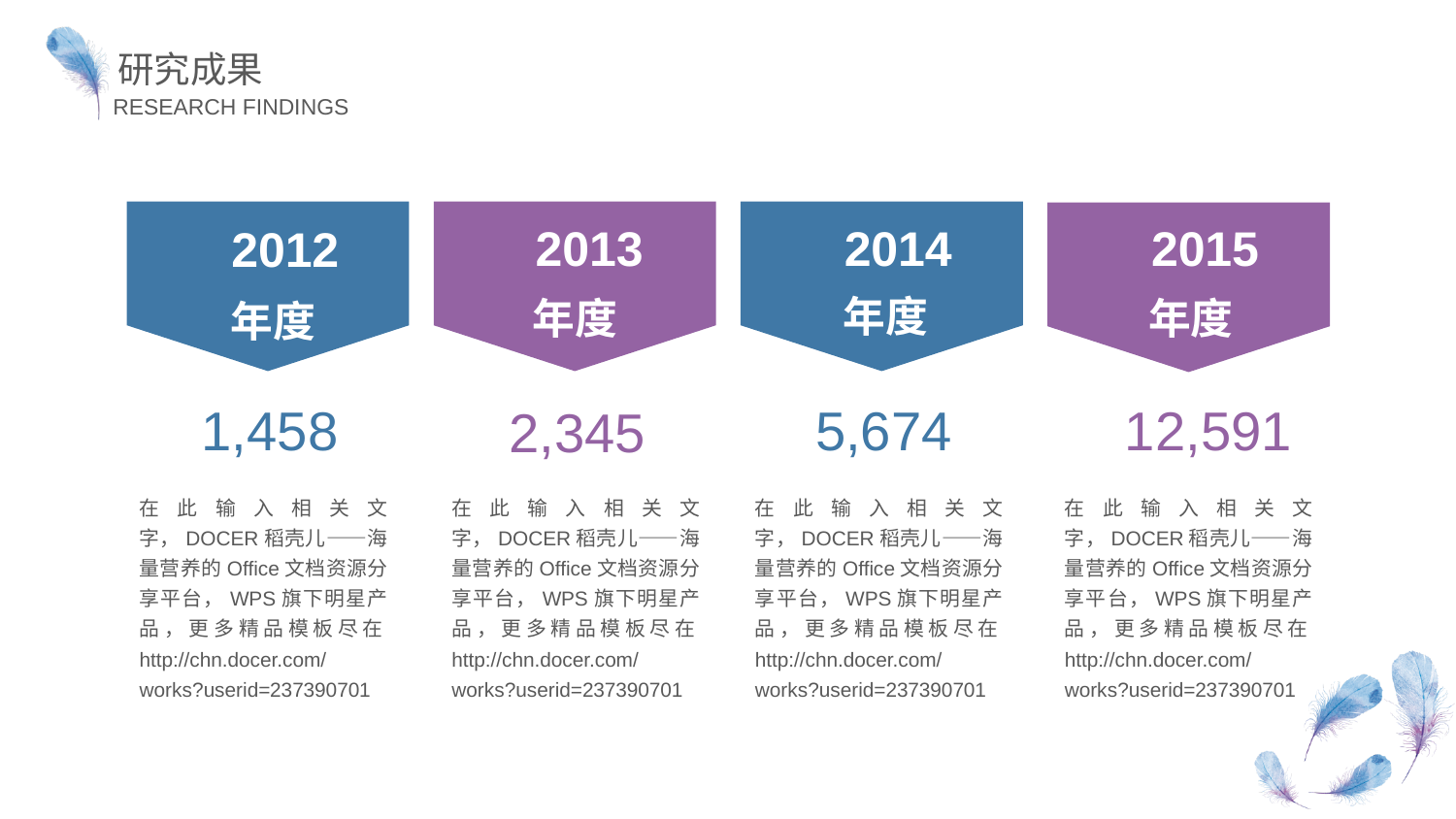

研究成果
RESEARCH FINDINGS

2012

年度

2013
年度

2014
年度

2015
年度
1,458
5,674
12,591
2,345
在此输入相关文字，DOCER稻壳儿——海量营养的Office文档资源分享平台，WPS旗下明星产品，更多精品模板尽在http://chn.docer.com/works?userid=237390701
在此输入相关文字，DOCER稻壳儿——海量营养的Office文档资源分享平台，WPS旗下明星产品，更多精品模板尽在http://chn.docer.com/works?userid=237390701
在此输入相关文字，DOCER稻壳儿——海量营养的Office文档资源分享平台，WPS旗下明星产品，更多精品模板尽在http://chn.docer.com/works?userid=237390701
在此输入相关文字，DOCER稻壳儿——海量营养的Office文档资源分享平台，WPS旗下明星产品，更多精品模板尽在http://chn.docer.com/works?userid=237390701